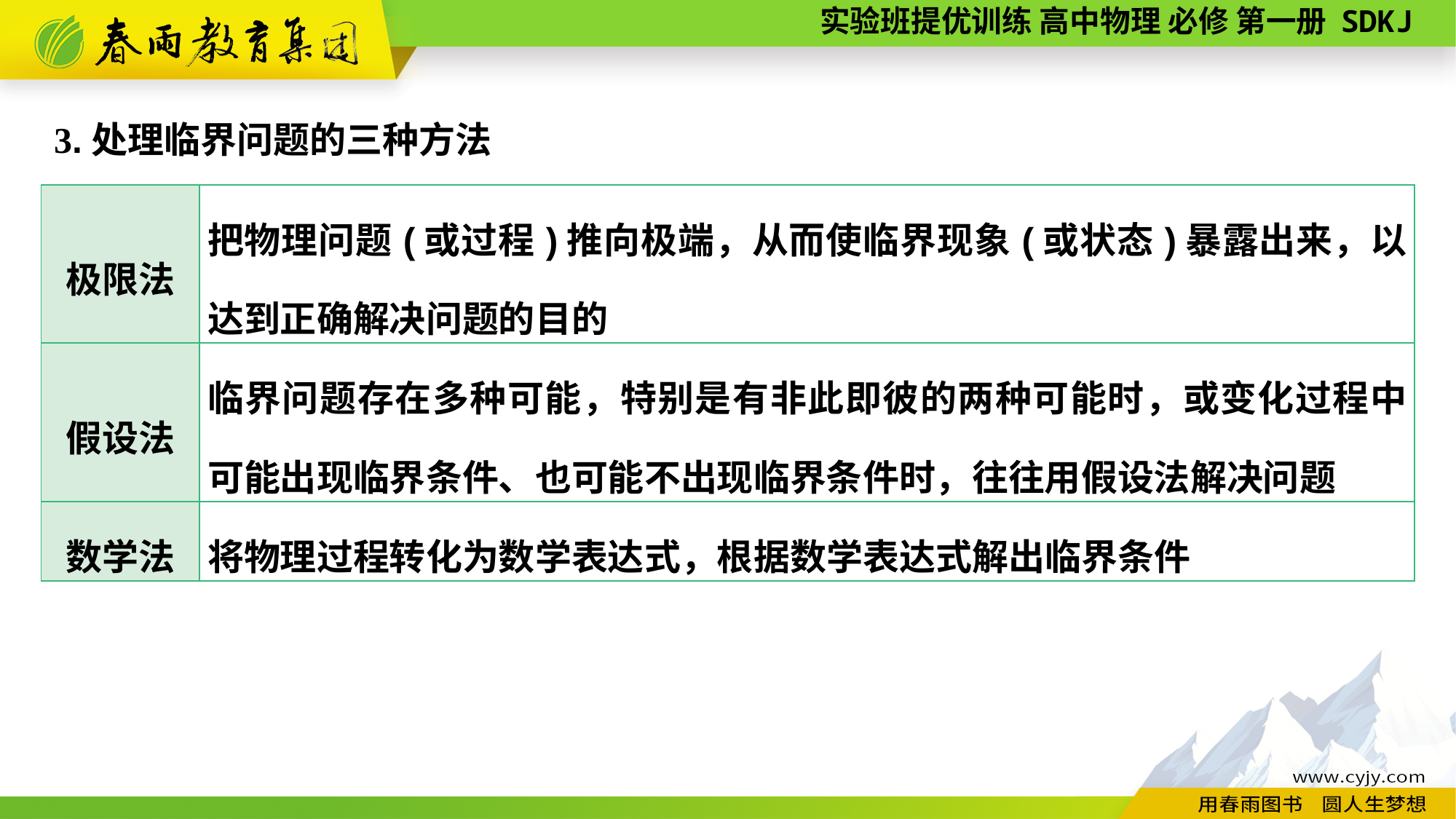

3.处理临界问题的三种方法
| 极限法 | 把物理问题(或过程)推向极端，从而使临界现象(或状态)暴露出来，以达到正确解决问题的目的 |
| --- | --- |
| 假设法 | 临界问题存在多种可能，特别是有非此即彼的两种可能时，或变化过程中可能出现临界条件、也可能不出现临界条件时，往往用假设法解决问题 |
| 数学法 | 将物理过程转化为数学表达式，根据数学表达式解出临界条件 |